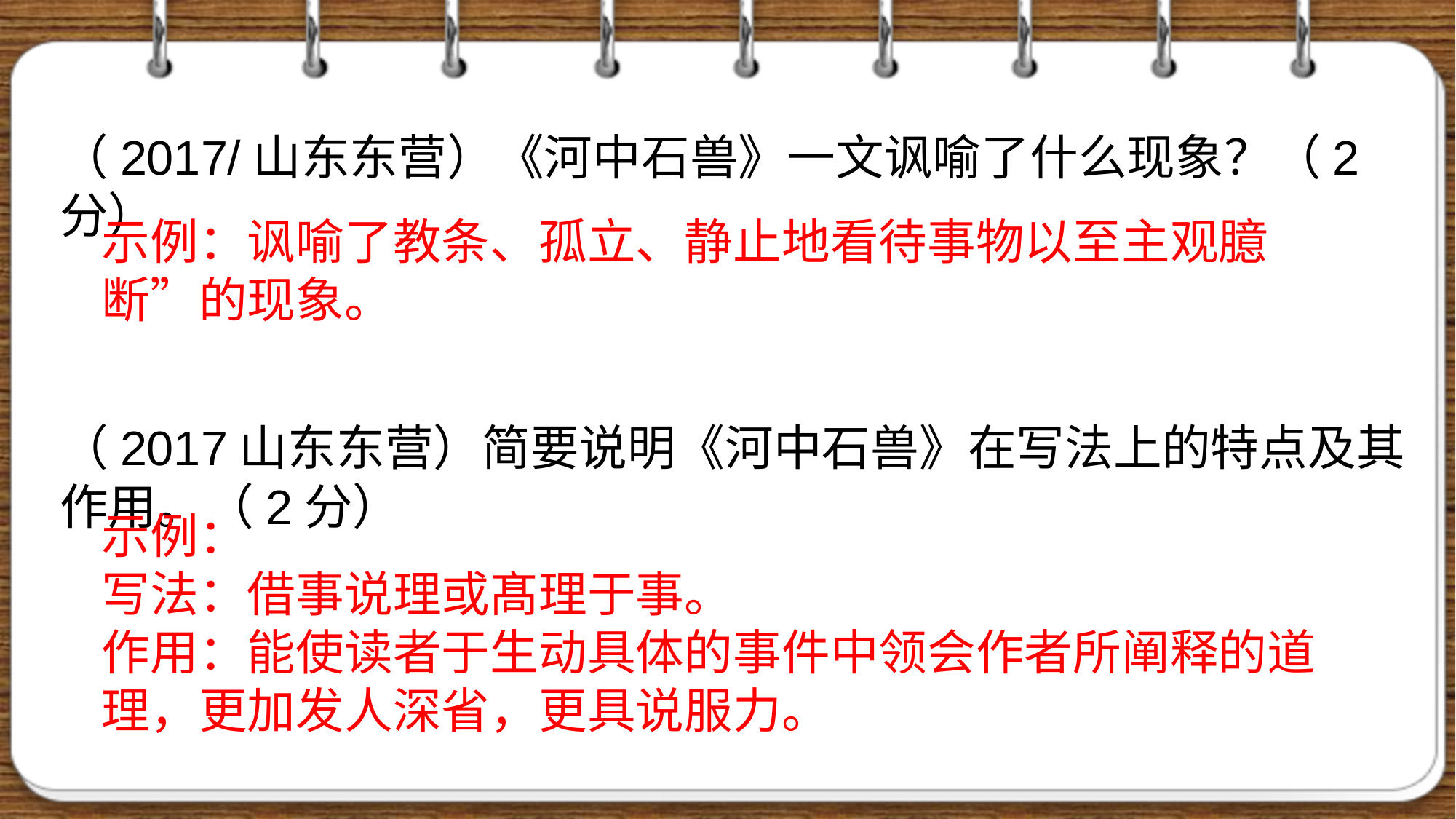

（2017/山东东营）《河中石兽》一文讽喻了什么现象？（2分）

（2017山东东营）简要说明《河中石兽》在写法上的特点及其作用。（2分）
示例：讽喻了教条、孤立、静止地看待事物以至主观臆断”的现象。
示例：
写法：借事说理或髙理于事。
作用：能使读者于生动具体的事件中领会作者所阐释的道理，更加发人深省，更具说服力。